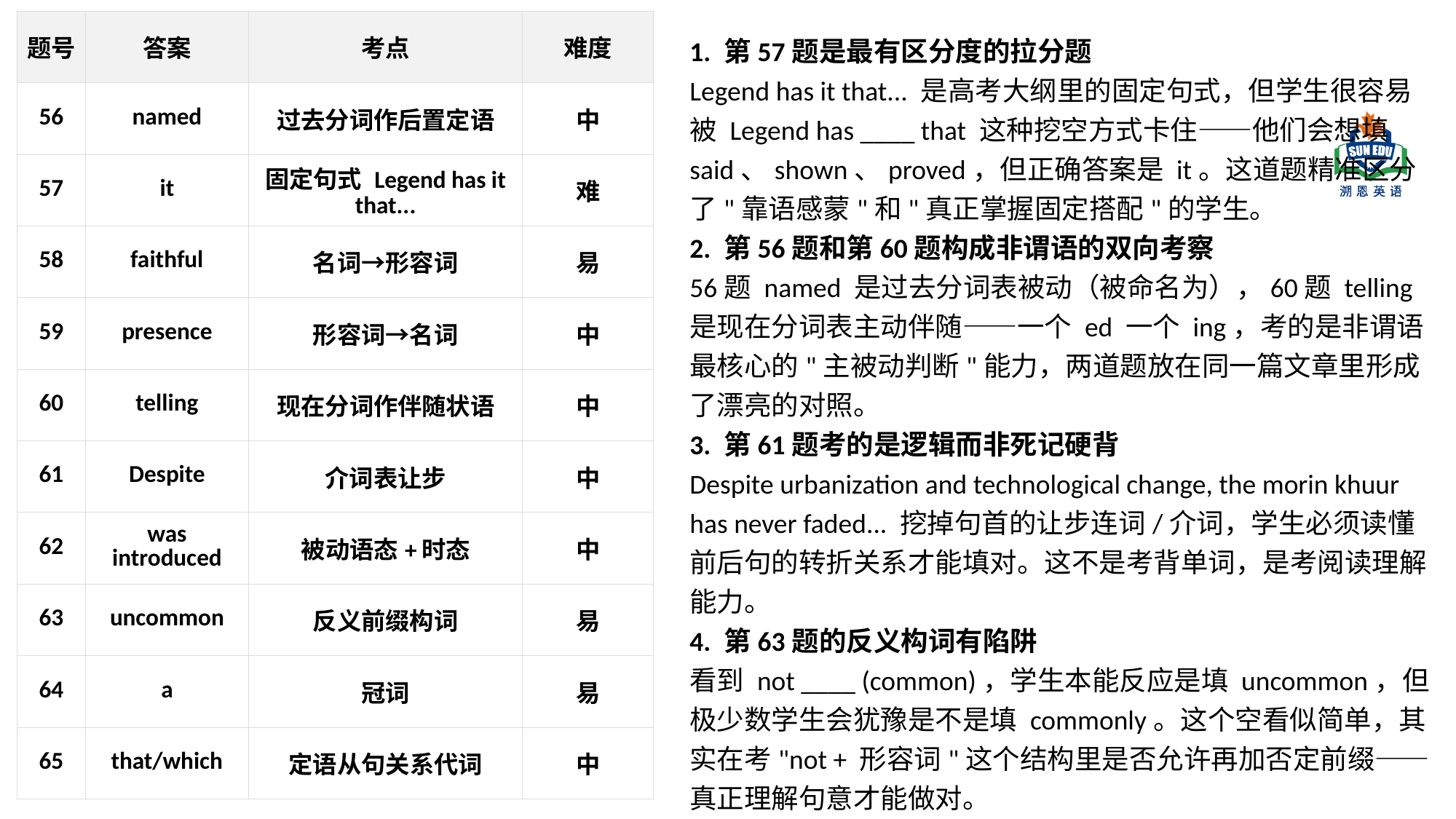

| 题号 | 答案 | 考点 | 难度 |
| --- | --- | --- | --- |
| 56 | named | 过去分词作后置定语 | 中 |
| 57 | it | 固定句式 Legend has it that... | 难 |
| 58 | faithful | 名词→形容词 | 易 |
| 59 | presence | 形容词→名词 | 中 |
| 60 | telling | 现在分词作伴随状语 | 中 |
| 61 | Despite | 介词表让步 | 中 |
| 62 | was introduced | 被动语态+时态 | 中 |
| 63 | uncommon | 反义前缀构词 | 易 |
| 64 | a | 冠词 | 易 |
| 65 | that/which | 定语从句关系代词 | 中 |
1. 第57题是最有区分度的拉分题
Legend has it that... 是高考大纲里的固定句式，但学生很容易被 Legend has ____ that 这种挖空方式卡住——他们会想填 said、shown、proved，但正确答案是 it。这道题精准区分了"靠语感蒙"和"真正掌握固定搭配"的学生。
2. 第56题和第60题构成非谓语的双向考察
56题 named 是过去分词表被动（被命名为），60题 telling 是现在分词表主动伴随——一个 ed 一个 ing，考的是非谓语最核心的"主被动判断"能力，两道题放在同一篇文章里形成了漂亮的对照。
3. 第61题考的是逻辑而非死记硬背
Despite urbanization and technological change, the morin khuur has never faded... 挖掉句首的让步连词/介词，学生必须读懂前后句的转折关系才能填对。这不是考背单词，是考阅读理解能力。
4. 第63题的反义构词有陷阱
看到 not ____ (common)，学生本能反应是填 uncommon，但极少数学生会犹豫是不是填 commonly。这个空看似简单，其实在考"not + 形容词"这个结构里是否允许再加否定前缀——真正理解句意才能做对。